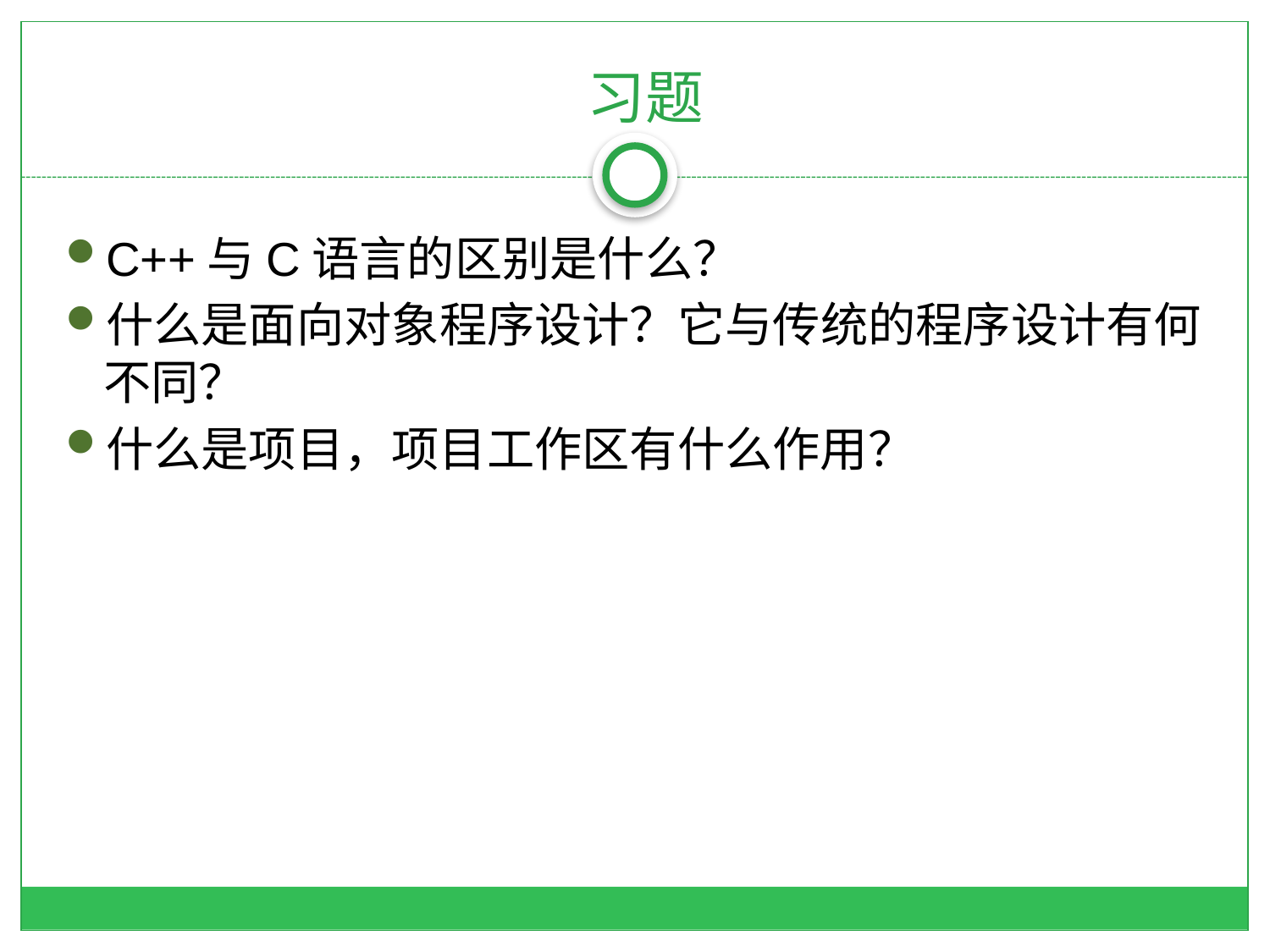

习题
C++与C语言的区别是什么？
什么是面向对象程序设计？它与传统的程序设计有何不同？
什么是项目，项目工作区有什么作用？